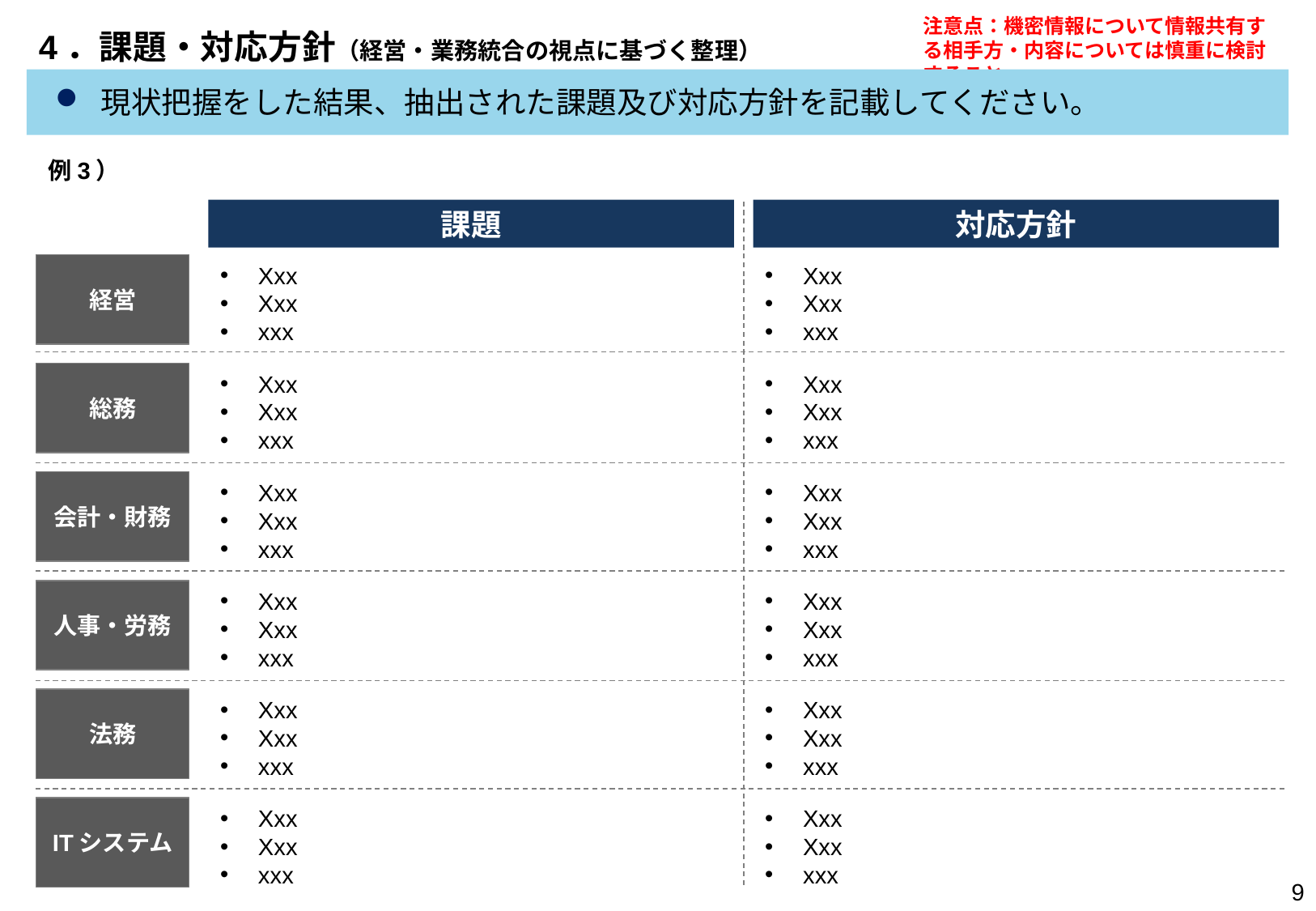

# 4．課題・対応方針（経営・業務統合の視点に基づく整理）
現状把握をした結果、抽出された課題及び対応方針を記載してください。
例3）
課題
対応方針
経営
Xxx
Xxx
xxx
Xxx
Xxx
xxx
総務
Xxx
Xxx
xxx
Xxx
Xxx
xxx
会計・財務
Xxx
Xxx
xxx
Xxx
Xxx
xxx
人事・労務
Xxx
Xxx
xxx
Xxx
Xxx
xxx
法務
Xxx
Xxx
xxx
Xxx
Xxx
xxx
ITシステム
Xxx
Xxx
xxx
Xxx
Xxx
xxx
9